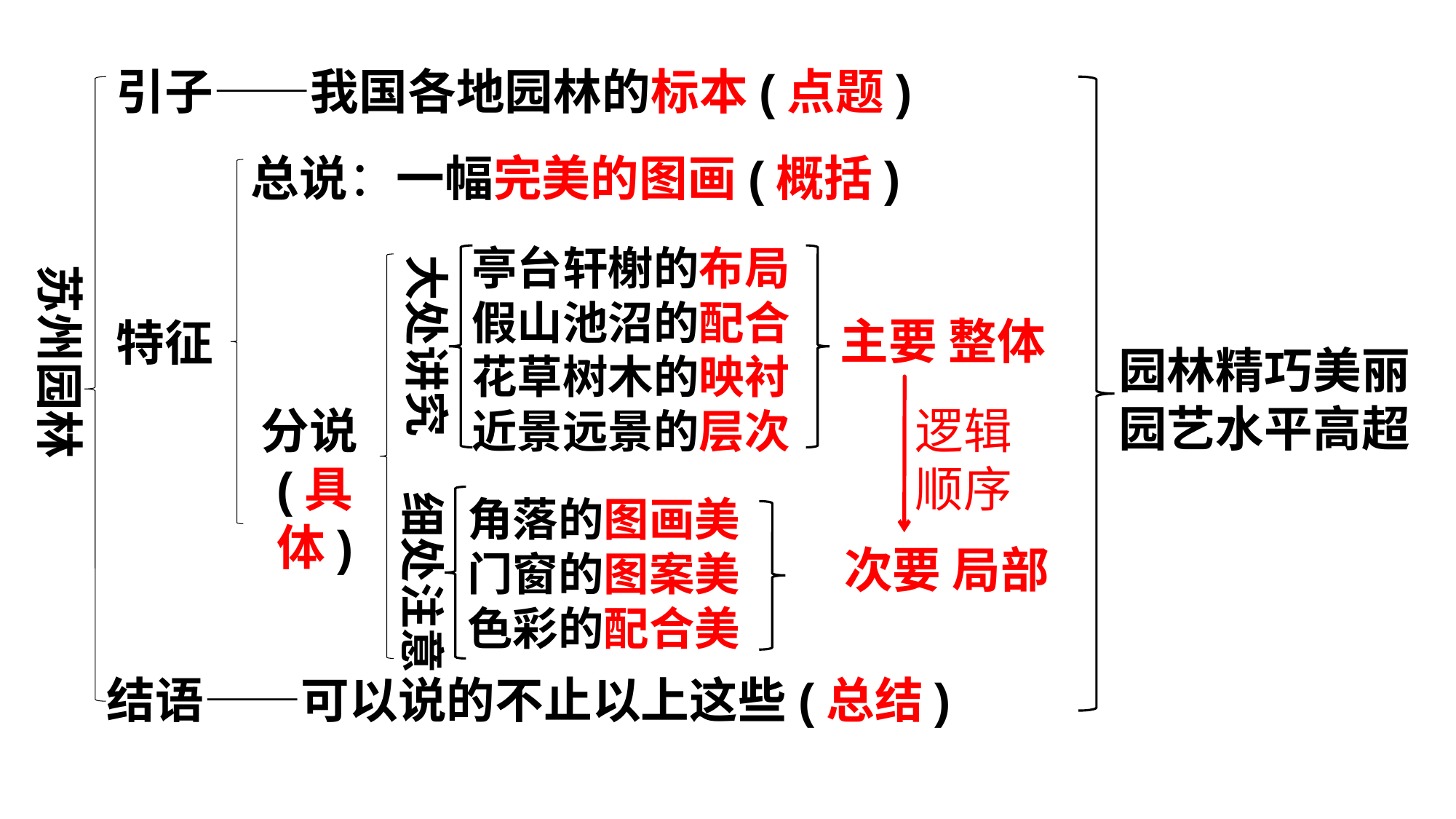

引子——我国各地园林的标本(点题)

总说：一幅完美的图画(概括)

亭台轩榭的布局
假山池沼的配合
花草树木的映衬
近景远景的层次

大处讲究
苏州园林

主要 整体
特征
园林精巧美丽园艺水平高超
分说(具体)
逻辑顺序
细处注意
角落的图画美
门窗的图案美
色彩的配合美

次要 局部
结语——可以说的不止以上这些(总结)